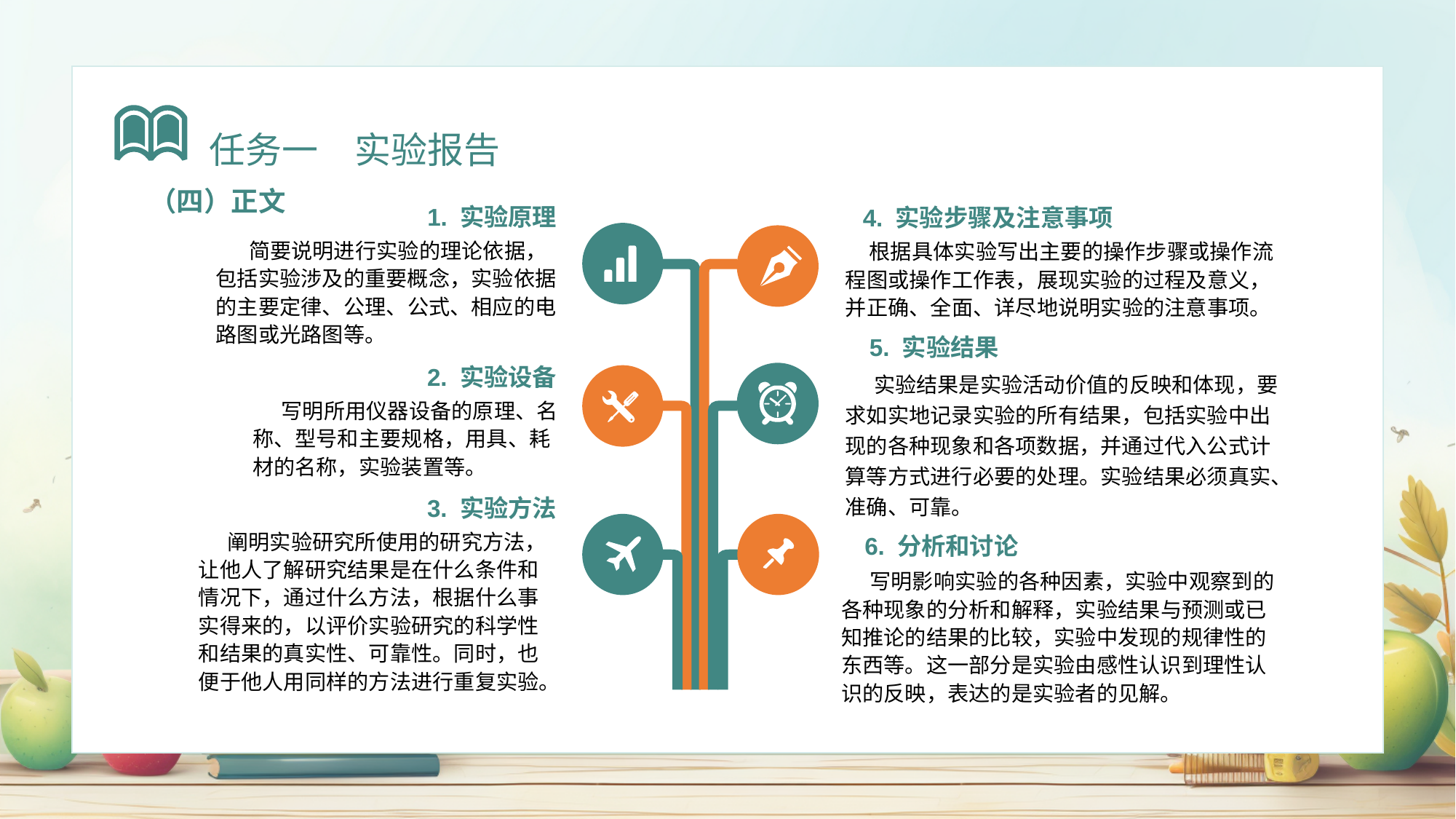

任务一　实验报告

（四）正文
 1. 实验原理
       简要说明进行实验的理论依据，包括实验涉及的重要概念，实验依据的主要定律、公理、公式、相应的电路图或光路图等。
  4. 实验步骤及注意事项
    根据具体实验写出主要的操作步骤或操作流程图或操作工作表，展现实验的过程及意义，并正确、全面、详尽地说明实验的注意事项。

   5. 实验结果
     实验结果是实验活动价值的反映和体现，要求如实地记录实验的所有结果，包括实验中出现的各种现象和各项数据，并通过代入公式计算等方式进行必要的处理。实验结果必须真实、准确、可靠。

2. 实验设备
     写明所用仪器设备的原理、名称、型号和主要规格，用具、耗材的名称，实验装置等。

3. 实验方法
     阐明实验研究所使用的研究方法，让他人了解研究结果是在什么条件和情况下，通过什么方法，根据什么事实得来的，以评价实验研究的科学性和结果的真实性、可靠性。同时，也便于他人用同样的方法进行重复实验。

    6. 分析和讨论
     写明影响实验的各种因素，实验中观察到的各种现象的分析和解释，实验结果与预测或已知推论的结果的比较，实验中发现的规律性的东西等。这一部分是实验由感性认识到理性认识的反映，表达的是实验者的见解。